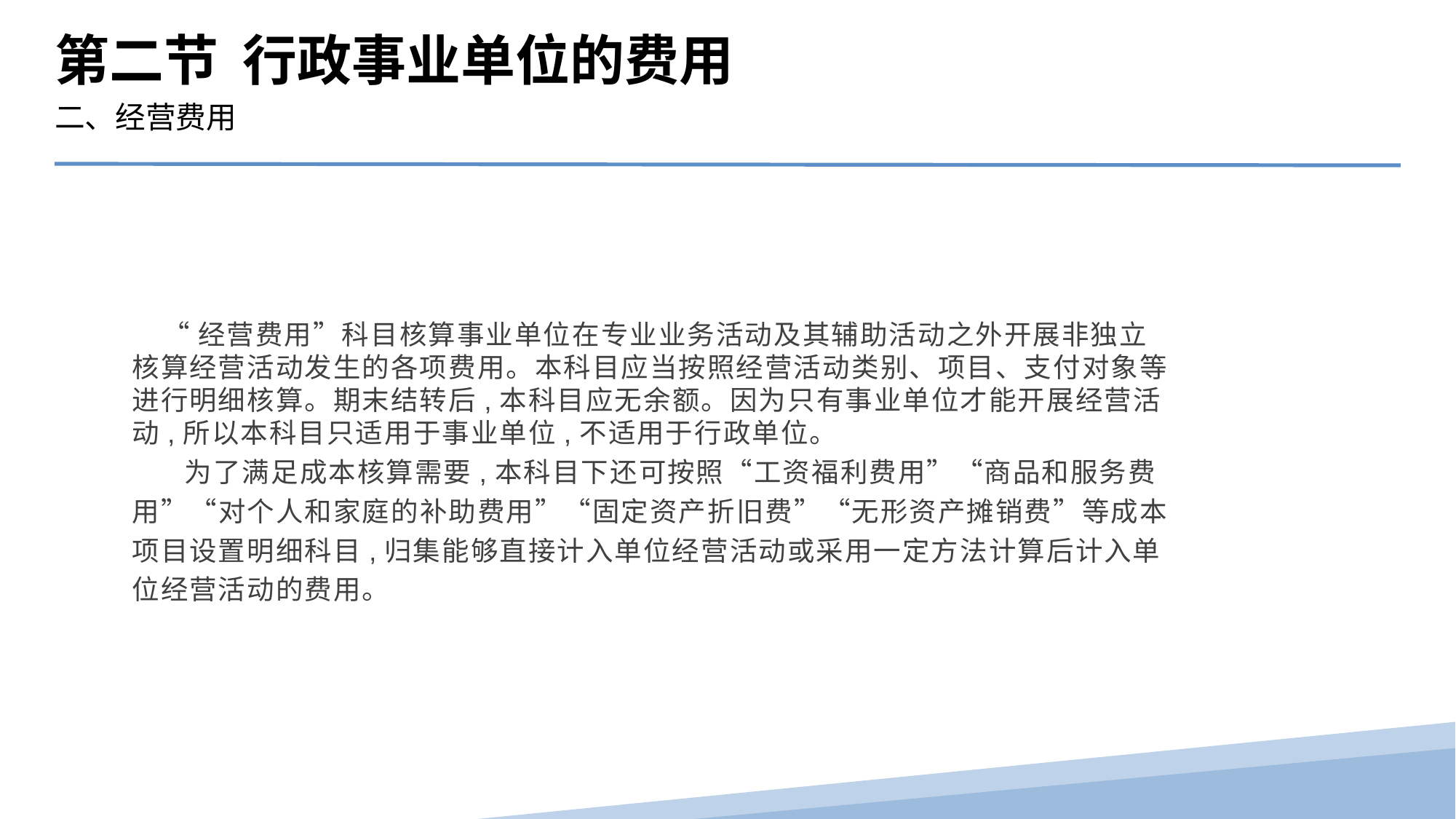

第二节  行政事业单位的费用
二、经营费用
    “经营费用”科目核算事业单位在专业业务活动及其辅助活动之外开展非独立核算经营活动发生的各项费用。本科目应当按照经营活动类别、项目、支付对象等进行明细核算。期末结转后,本科目应无余额。因为只有事业单位才能开展经营活动,所以本科目只适用于事业单位,不适用于行政单位。
      为了满足成本核算需要,本科目下还可按照“工资福利费用”“商品和服务费用”“对个人和家庭的补助费用”“固定资产折旧费”“无形资产摊销费”等成本项目设置明细科目,归集能够直接计入单位经营活动或采用一定方法计算后计入单位经营活动的费用。